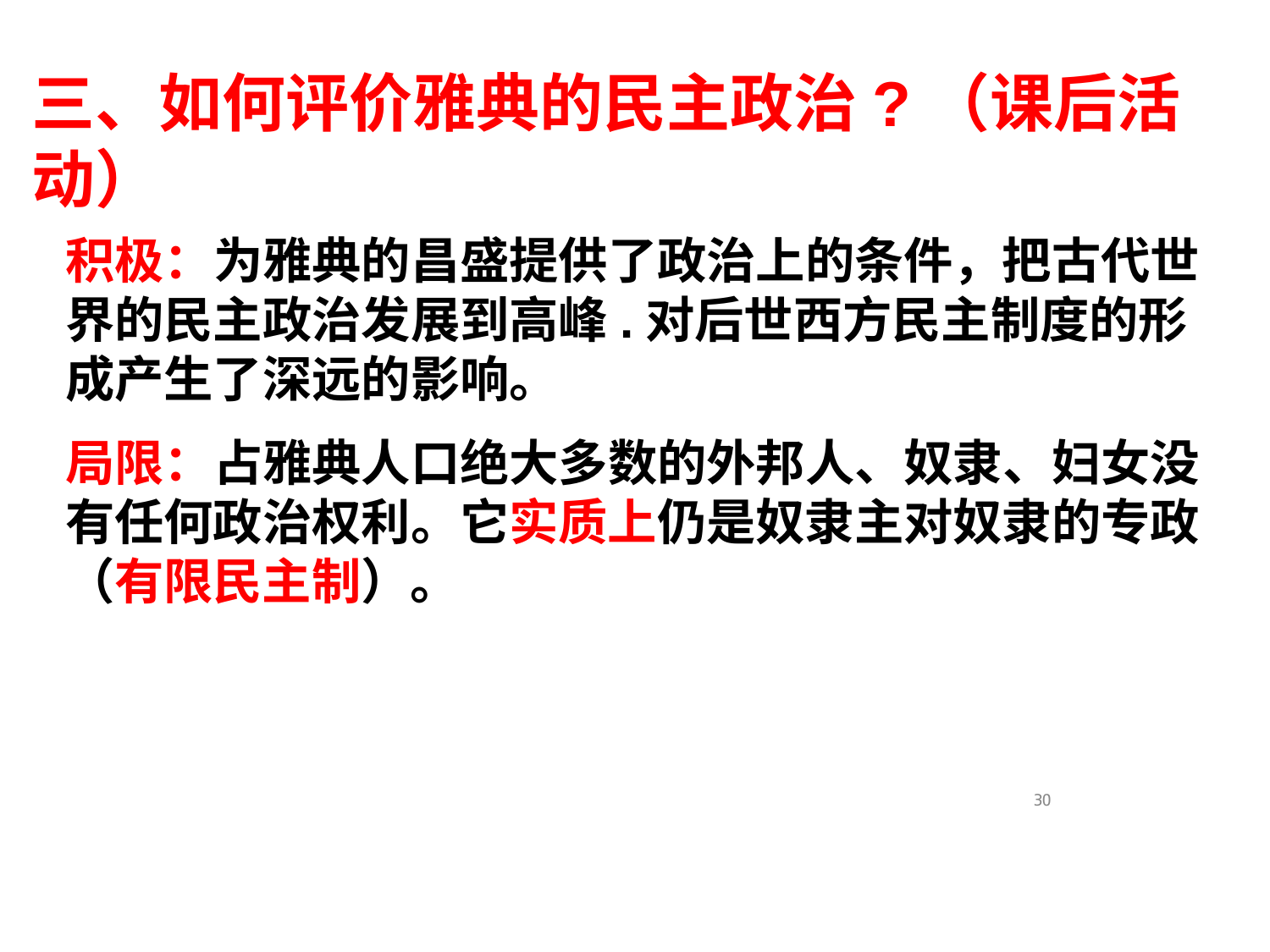

三、如何评价雅典的民主政治?（课后活动）
积极：为雅典的昌盛提供了政治上的条件，把古代世界的民主政治发展到高峰.对后世西方民主制度的形成产生了深远的影响。
局限：占雅典人口绝大多数的外邦人、奴隶、妇女没有任何政治权利。它实质上仍是奴隶主对奴隶的专政（有限民主制）。
30